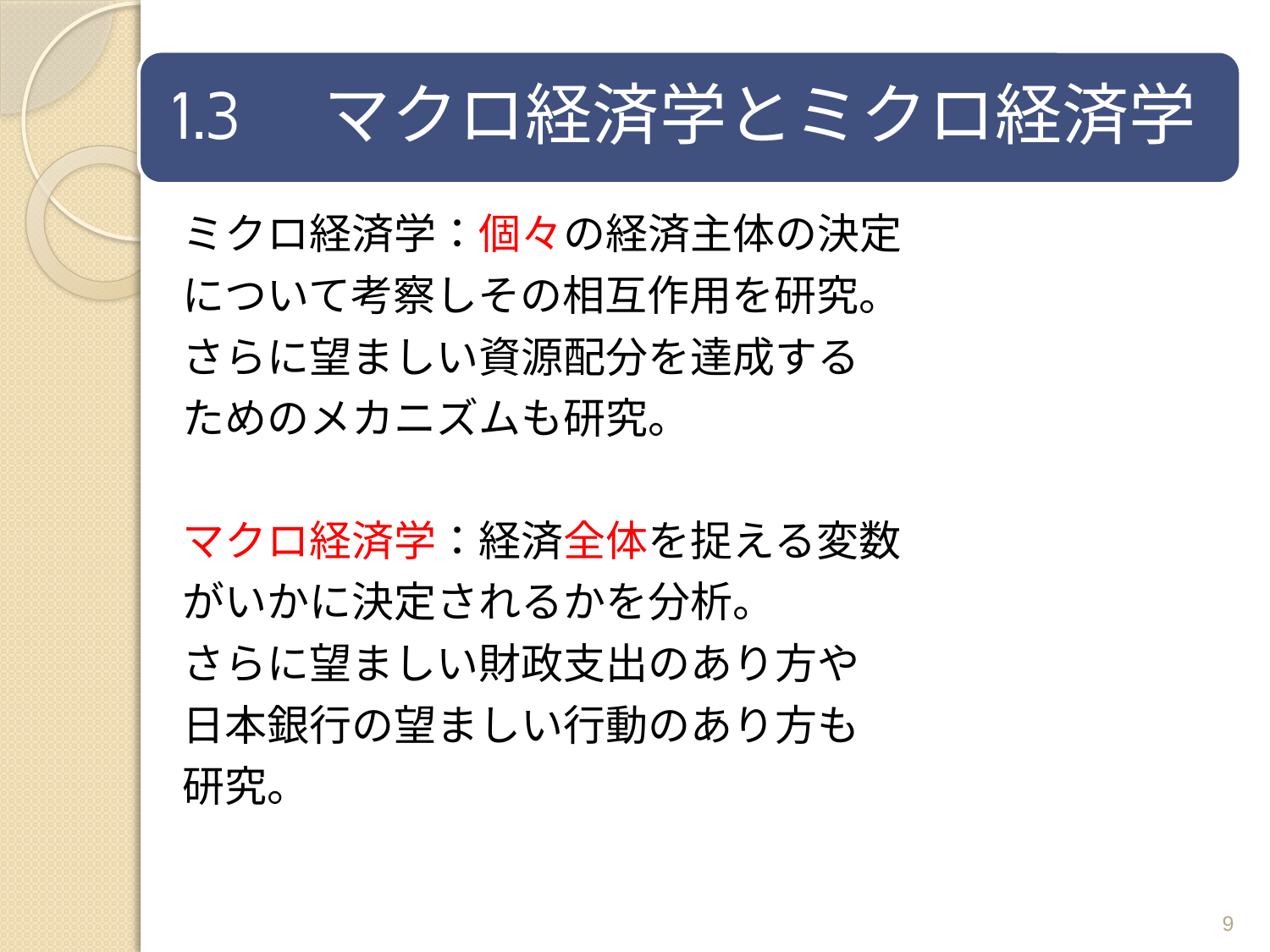

1.3　マクロ経済学とミクロ経済学
ミクロ経済学：個々の経済主体の決定
について考察しその相互作用を研究。
さらに望ましい資源配分を達成する
ためのメカニズムも研究。

マクロ経済学：経済全体を捉える変数
がいかに決定されるかを分析。
さらに望ましい財政支出のあり方や
日本銀行の望ましい行動のあり方も
研究。

9